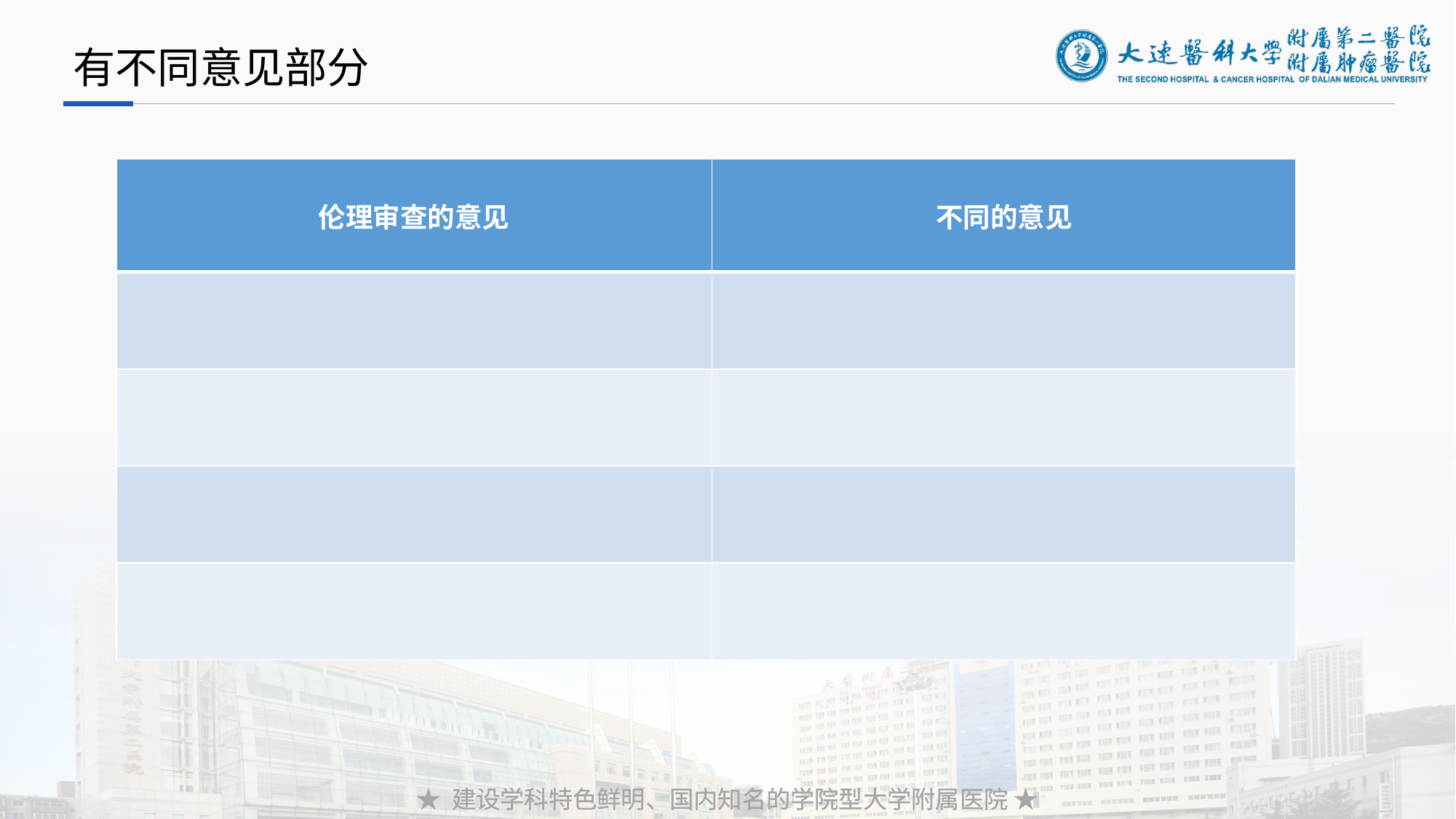

有不同意见部分
| 伦理审查的意见 | 不同的意见 |
| --- | --- |
|  |  |
|  |  |
|  |  |
|  |  |

★ 建设学科特色鲜明、国内知名的学院型大学附属医院 ★